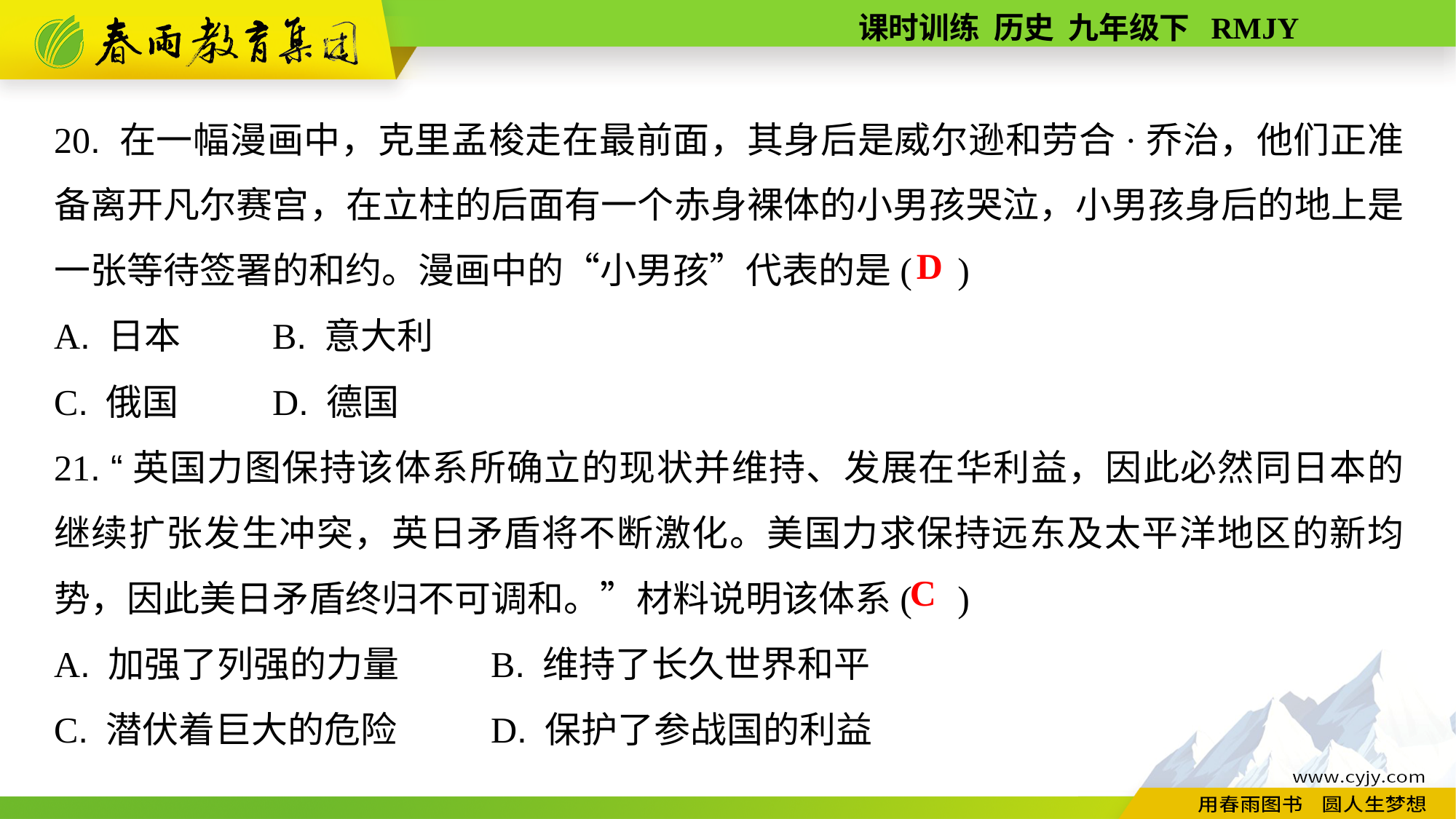

20. 在一幅漫画中，克里孟梭走在最前面，其身后是威尔逊和劳合·乔治，他们正准备离开凡尔赛宫，在立柱的后面有一个赤身裸体的小男孩哭泣，小男孩身后的地上是一张等待签署的和约。漫画中的“小男孩”代表的是(     )
A. 日本	B. 意大利
C. 俄国	D. 德国
21. “英国力图保持该体系所确立的现状并维持、发展在华利益，因此必然同日本的继续扩张发生冲突，英日矛盾将不断激化。美国力求保持远东及太平洋地区的新均势，因此美日矛盾终归不可调和。”材料说明该体系(     )
A. 加强了列强的力量	B. 维持了长久世界和平
C. 潜伏着巨大的危险	D. 保护了参战国的利益
D
C